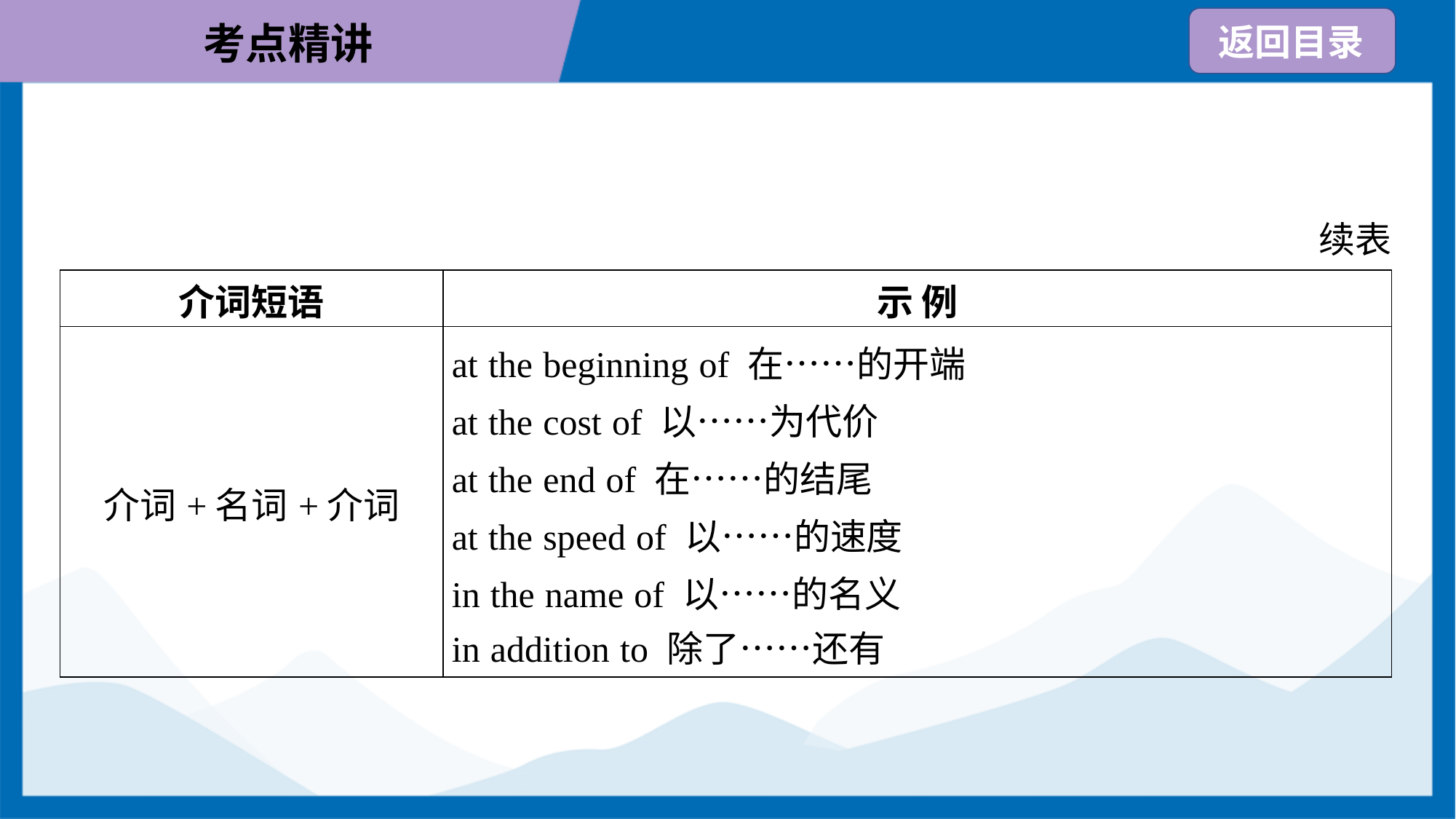

续表
| 介词短语 | 示 例 |
| --- | --- |
| 介词+名词+介词 | at the beginning of 在……的开端 at the cost of 以……为代价 at the end of 在……的结尾 at the speed of 以……的速度 in the name of 以……的名义 in addition to 除了……还有 |